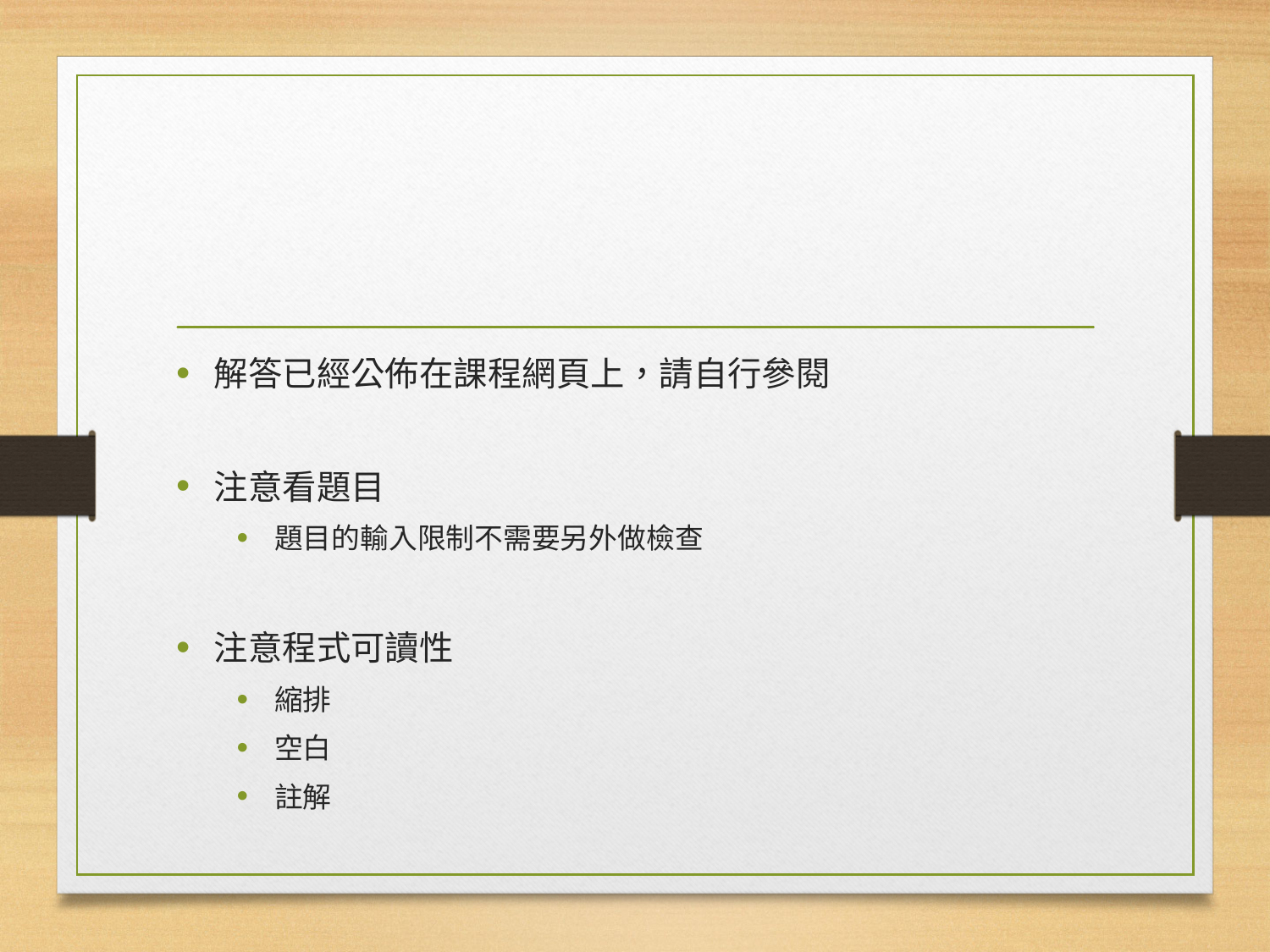

#
解答已經公佈在課程網頁上，請自行參閱

注意看題目
題目的輸入限制不需要另外做檢查

注意程式可讀性
縮排
空白
註解